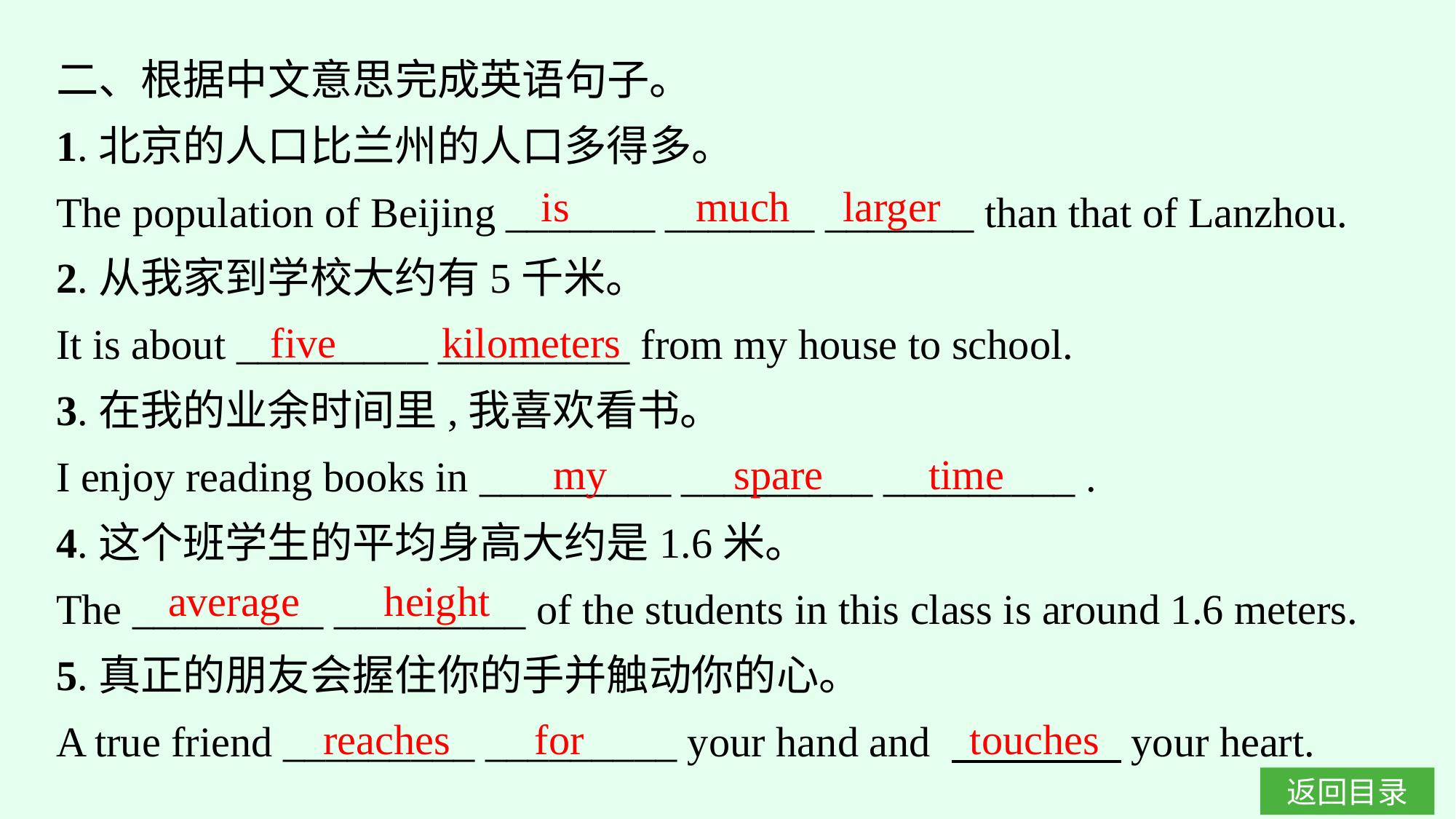

二、根据中文意思完成英语句子。
1.北京的人口比兰州的人口多得多。
The population of Beijing _______ _______ _______ than that of Lanzhou.
2.从我家到学校大约有5千米。
It is about _________ _________ from my house to school.
3.在我的业余时间里,我喜欢看书。
I enjoy reading books in _________ _________ _________ .
4.这个班学生的平均身高大约是1.6米。
The _________ _________ of the students in this class is around 1.6 meters.
5.真正的朋友会握住你的手并触动你的心。
A true friend _________ _________ your hand and 　　　　your heart.
is            much     larger
five          kilometers
my            spare          time
average        height
reaches        for
touches